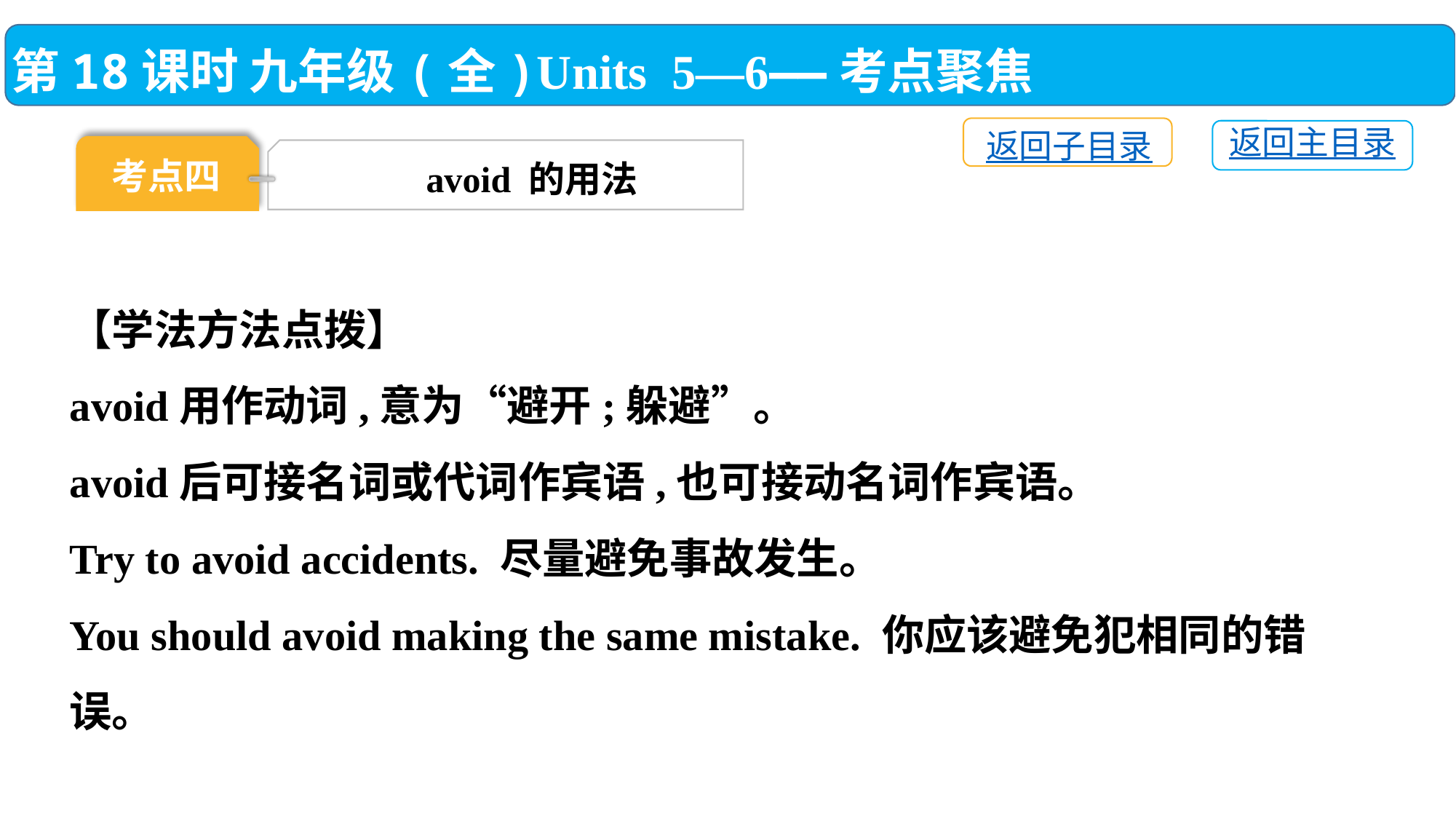

第18课时 九年级(全)Units  5—6——考点聚焦

返回子目录
返回主目录
考点四
avoid 的用法

【学法方法点拨】
avoid用作动词,意为“避开;躲避”。
avoid后可接名词或代词作宾语,也可接动名词作宾语。
Try to avoid accidents. 尽量避免事故发生。
You should avoid making the same mistake. 你应该避免犯相同的错误。